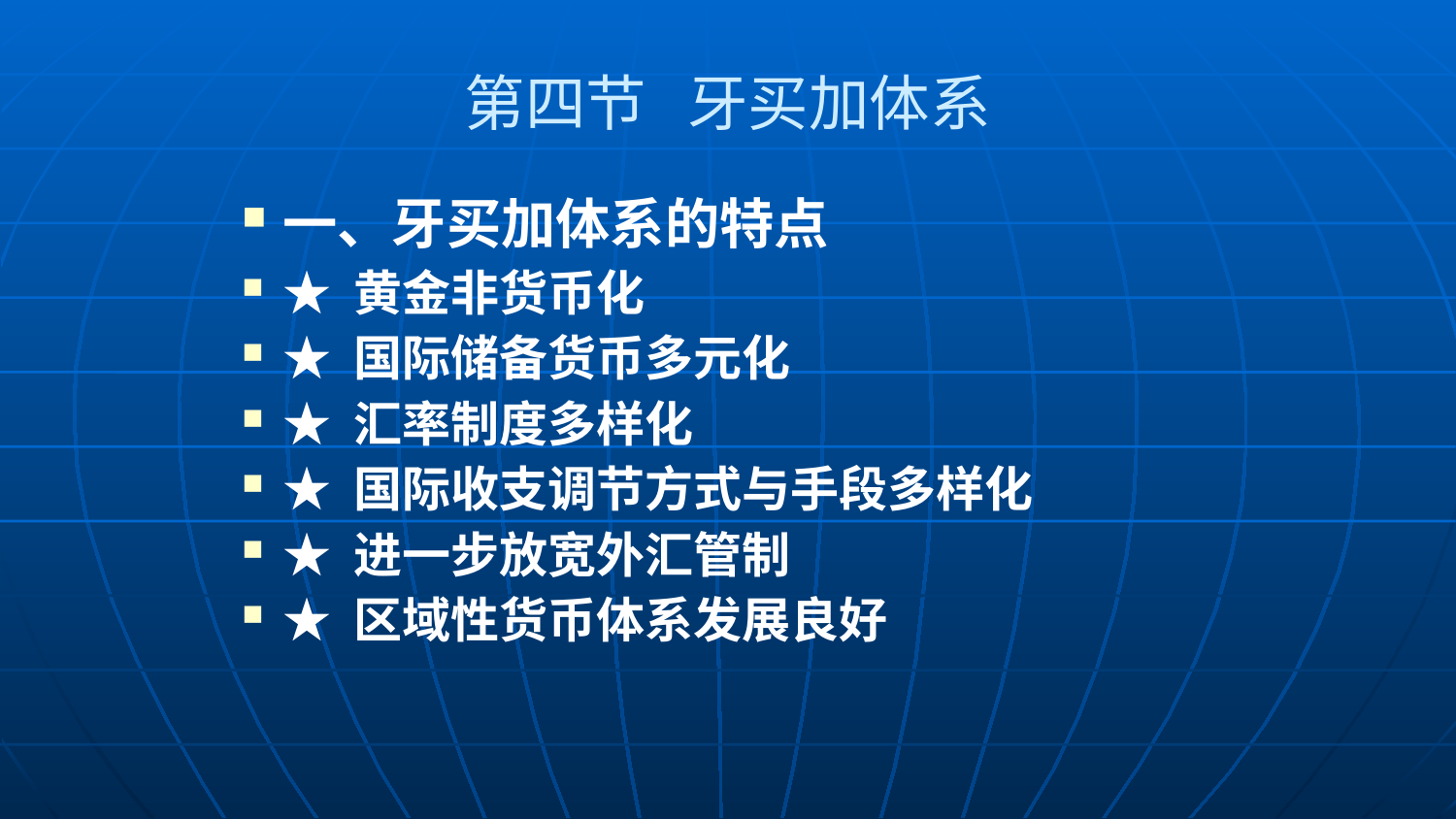

# 第四节   牙买加体系
一、牙买加体系的特点
★ 黄金非货币化
★ 国际储备货币多元化
★ 汇率制度多样化
★ 国际收支调节方式与手段多样化
★ 进一步放宽外汇管制
★ 区域性货币体系发展良好